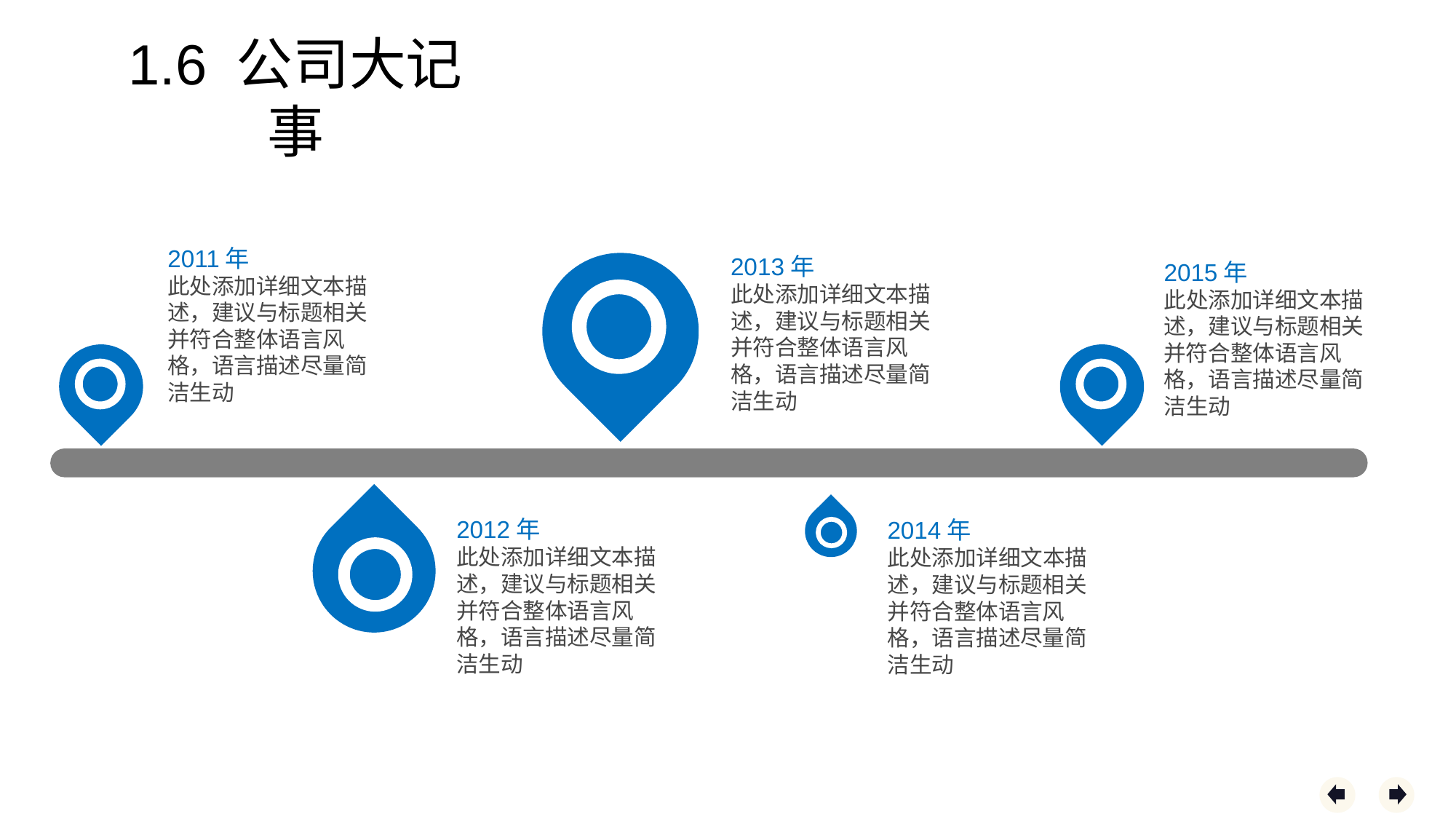

1.6 公司大记事
2011年
此处添加详细文本描述，建议与标题相关并符合整体语言风格，语言描述尽量简洁生动
2013年
此处添加详细文本描述，建议与标题相关并符合整体语言风格，语言描述尽量简洁生动
2015年
此处添加详细文本描述，建议与标题相关并符合整体语言风格，语言描述尽量简洁生动

2012年
此处添加详细文本描述，建议与标题相关并符合整体语言风格，语言描述尽量简洁生动
2014年
此处添加详细文本描述，建议与标题相关并符合整体语言风格，语言描述尽量简洁生动

Part 1